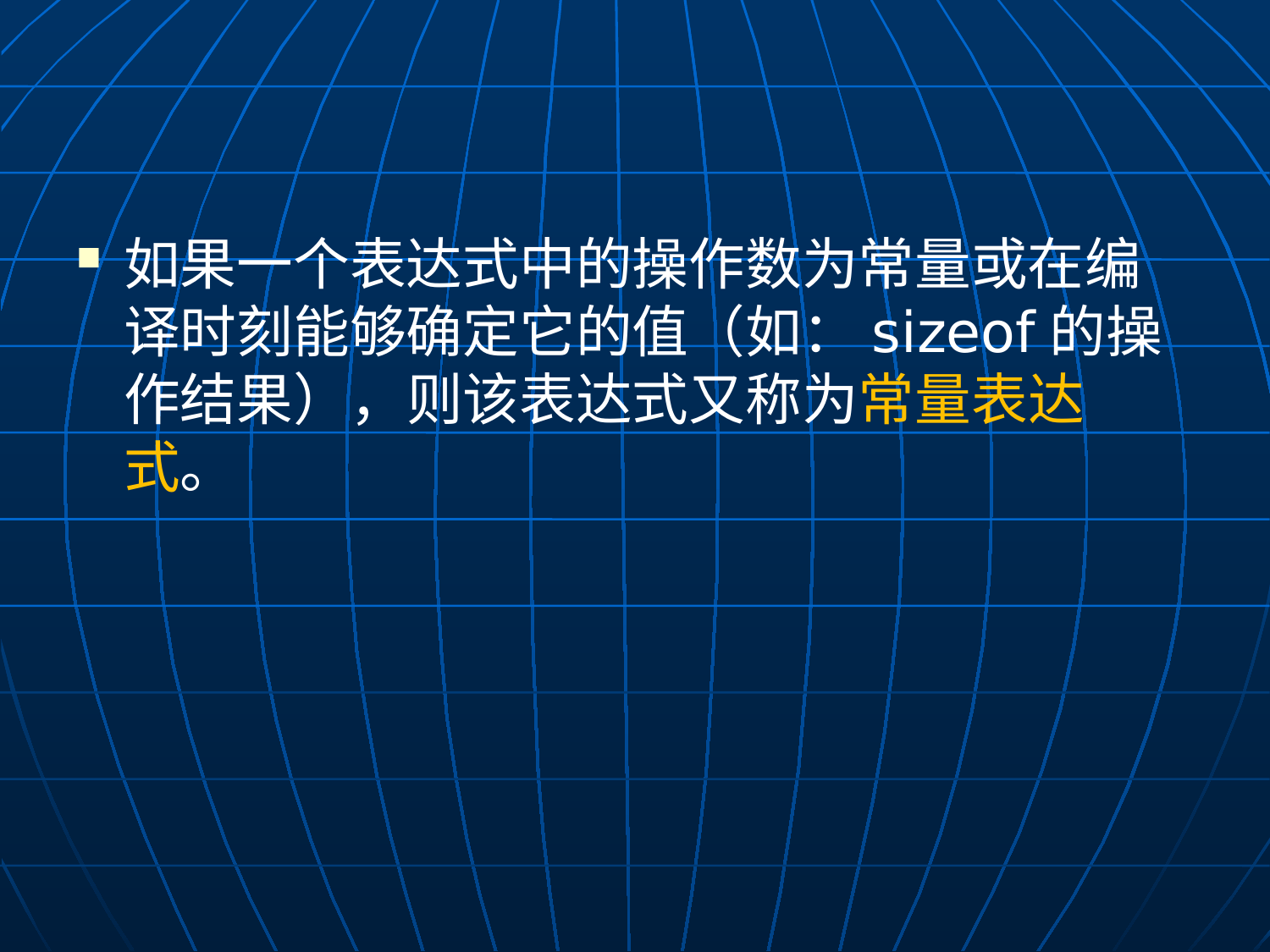

#
如果一个表达式中的操作数为常量或在编译时刻能够确定它的值（如：sizeof的操作结果），则该表达式又称为常量表达式。